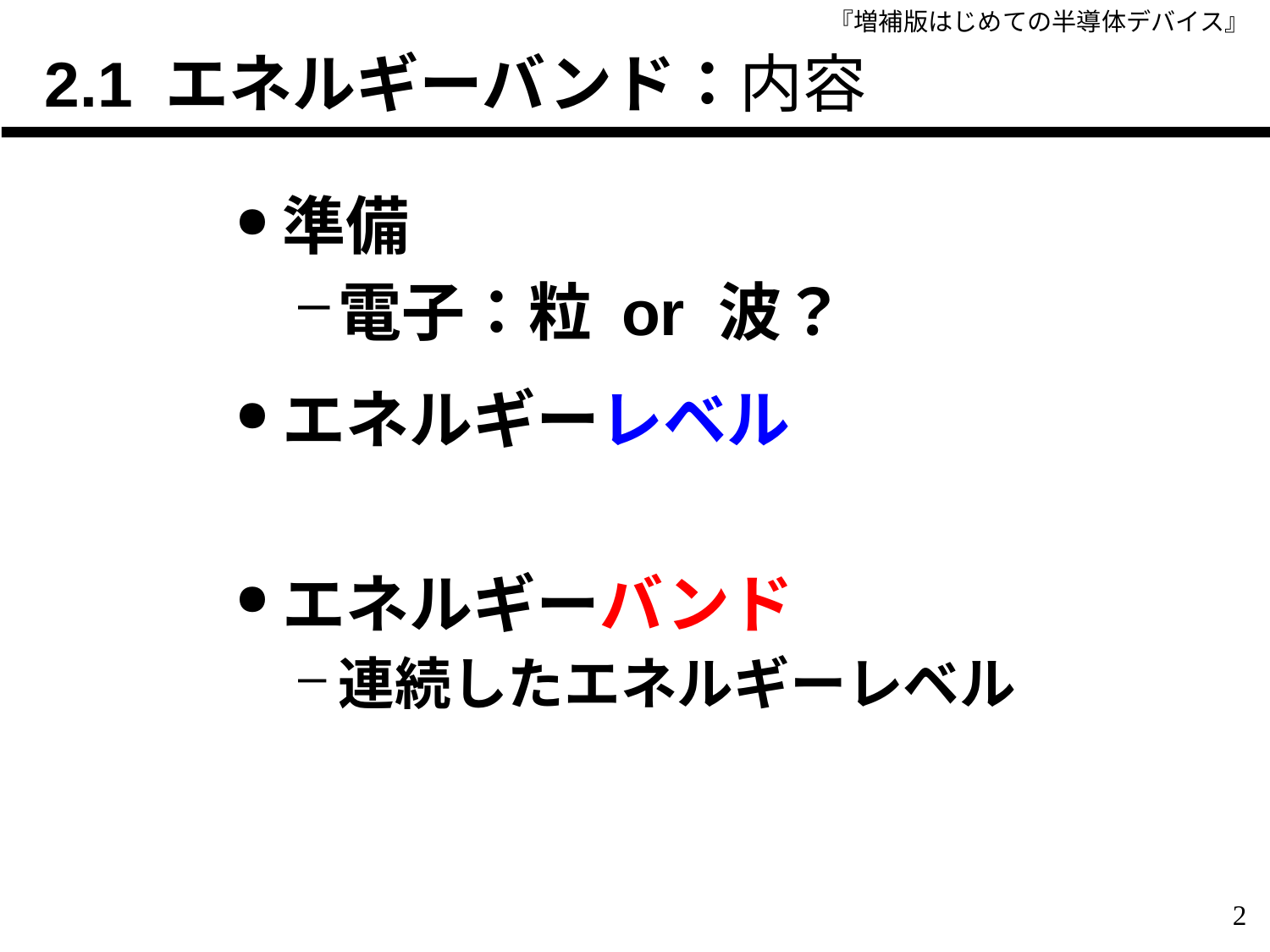

# 2.1 エネルギーバンド：内容
準備
電子：粒 or 波？
エネルギーレベル
エネルギーバンド
連続したエネルギーレベル
2